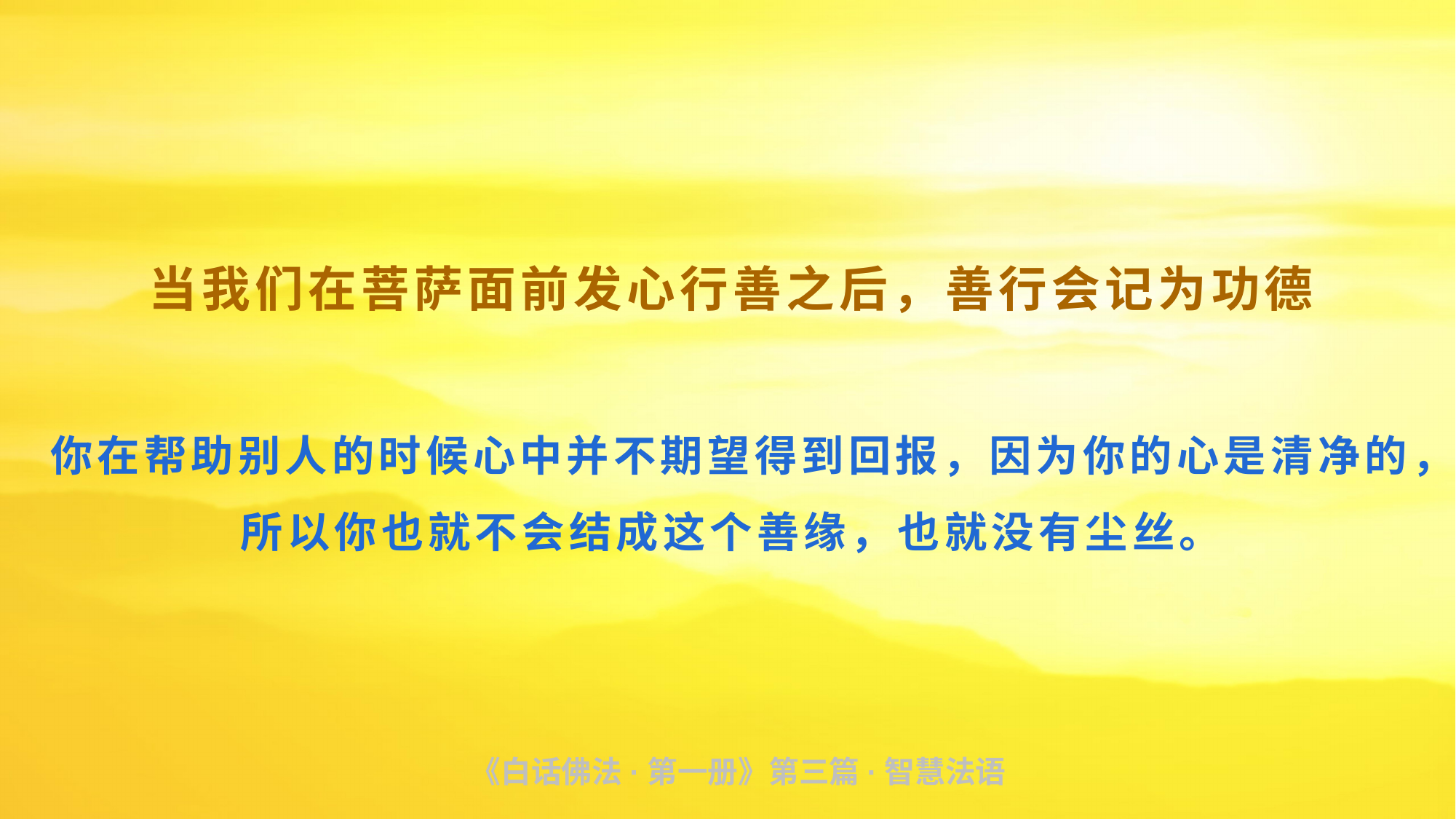

当我们在菩萨面前发心行善之后，善行会记为功德

你在帮助别人的时候心中并不期望得到回报，因为你的心是清净的，所以你也就不会结成这个善缘，也就没有尘丝。
  《白话佛法·第一册》第三篇·智慧法语